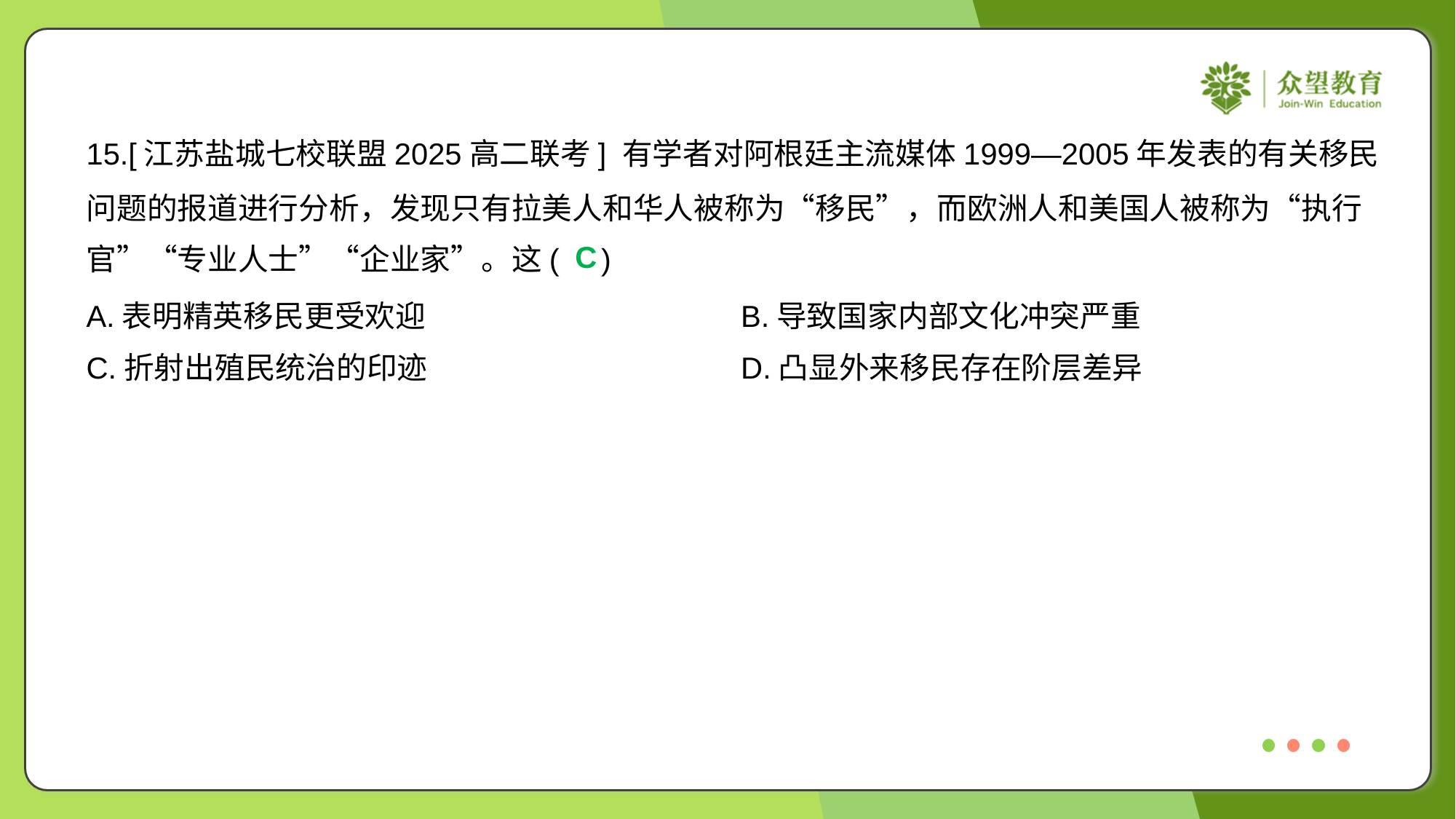

15.[江苏盐城七校联盟2025高二联考] 有学者对阿根廷主流媒体1999—2005年发表的有关移民
问题的报道进行分析，发现只有拉美人和华人被称为“移民”，而欧洲人和美国人被称为“执行
官”“专业人士”“企业家”。这(     )
C
A.表明精英移民更受欢迎	B.导致国家内部文化冲突严重
C.折射出殖民统治的印迹	D.凸显外来移民存在阶层差异